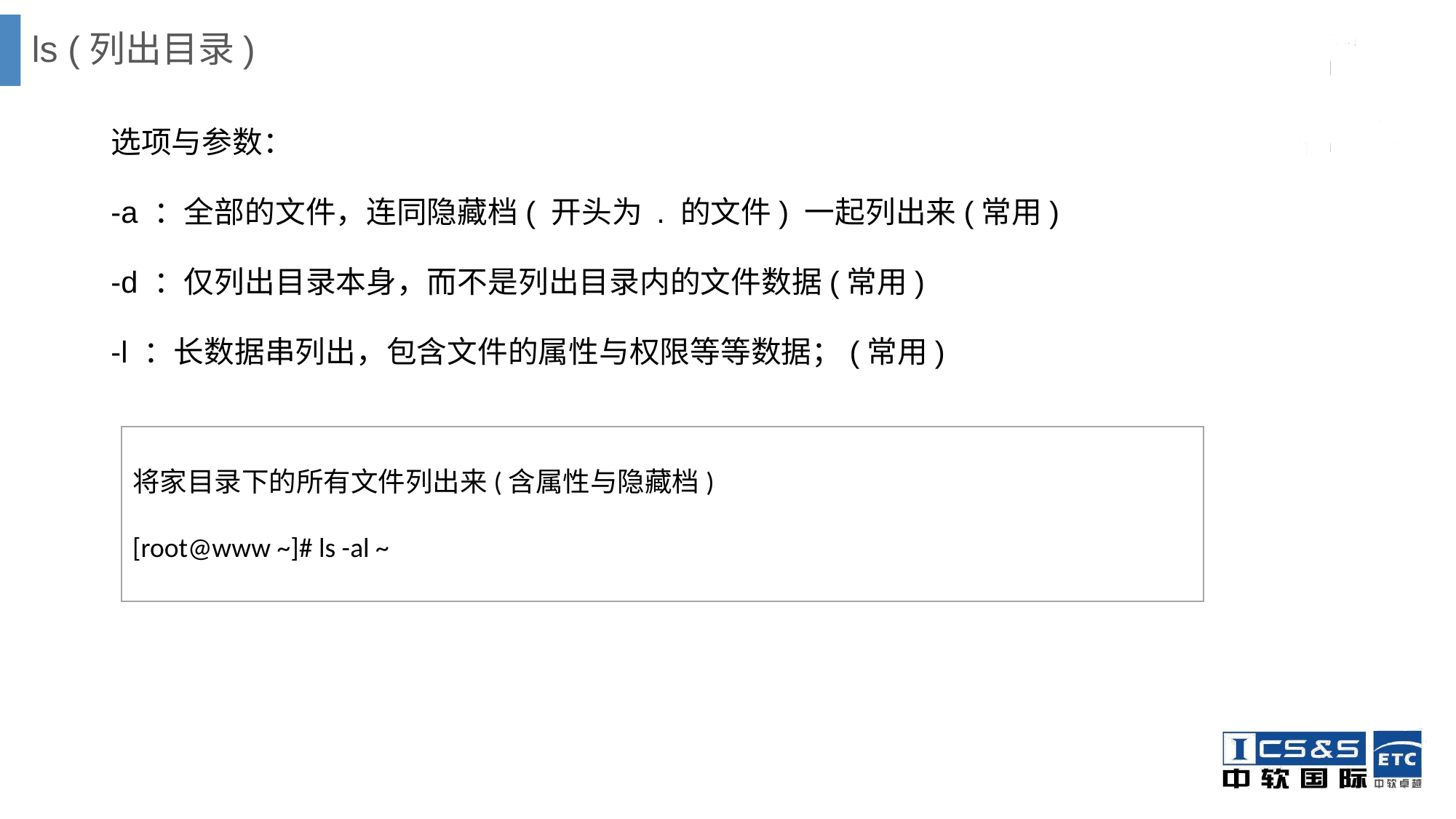

# ls (列出目录)
选项与参数：
-a ：全部的文件，连同隐藏档( 开头为 . 的文件) 一起列出来(常用)
-d ：仅列出目录本身，而不是列出目录内的文件数据(常用)
-l ：长数据串列出，包含文件的属性与权限等等数据；(常用)

将家目录下的所有文件列出来(含属性与隐藏档)

[root@www ~]# ls -al ~